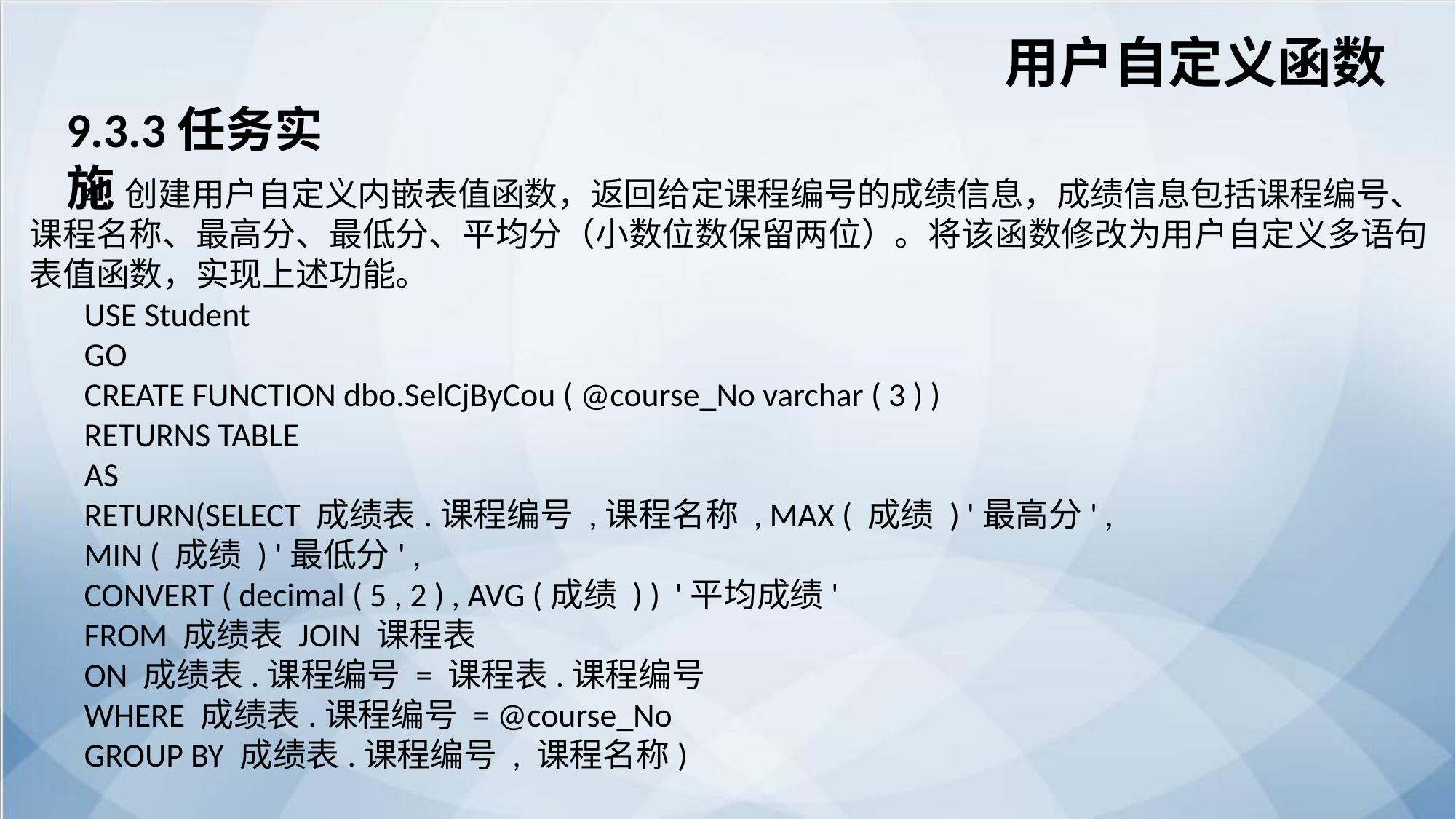

用户自定义函数
9.3.3任务实施
4. 创建用户自定义内嵌表值函数，返回给定课程编号的成绩信息，成绩信息包括课程编号、课程名称、最高分、最低分、平均分（小数位数保留两位）。将该函数修改为用户自定义多语句表值函数，实现上述功能。
USE Student
GO
CREATE FUNCTION dbo.SelCjByCou ( @course_No varchar ( 3 ) )
RETURNS TABLE
AS
RETURN(SELECT 成绩表.课程编号 ,课程名称 , MAX ( 成绩 ) '最高分' ,
MIN ( 成绩 ) '最低分' ,
CONVERT ( decimal ( 5 , 2 ) , AVG (成绩 ) )  '平均成绩'
FROM 成绩表 JOIN 课程表
ON 成绩表.课程编号 = 课程表.课程编号
WHERE 成绩表.课程编号 = @course_No
GROUP BY 成绩表.课程编号 , 课程名称)